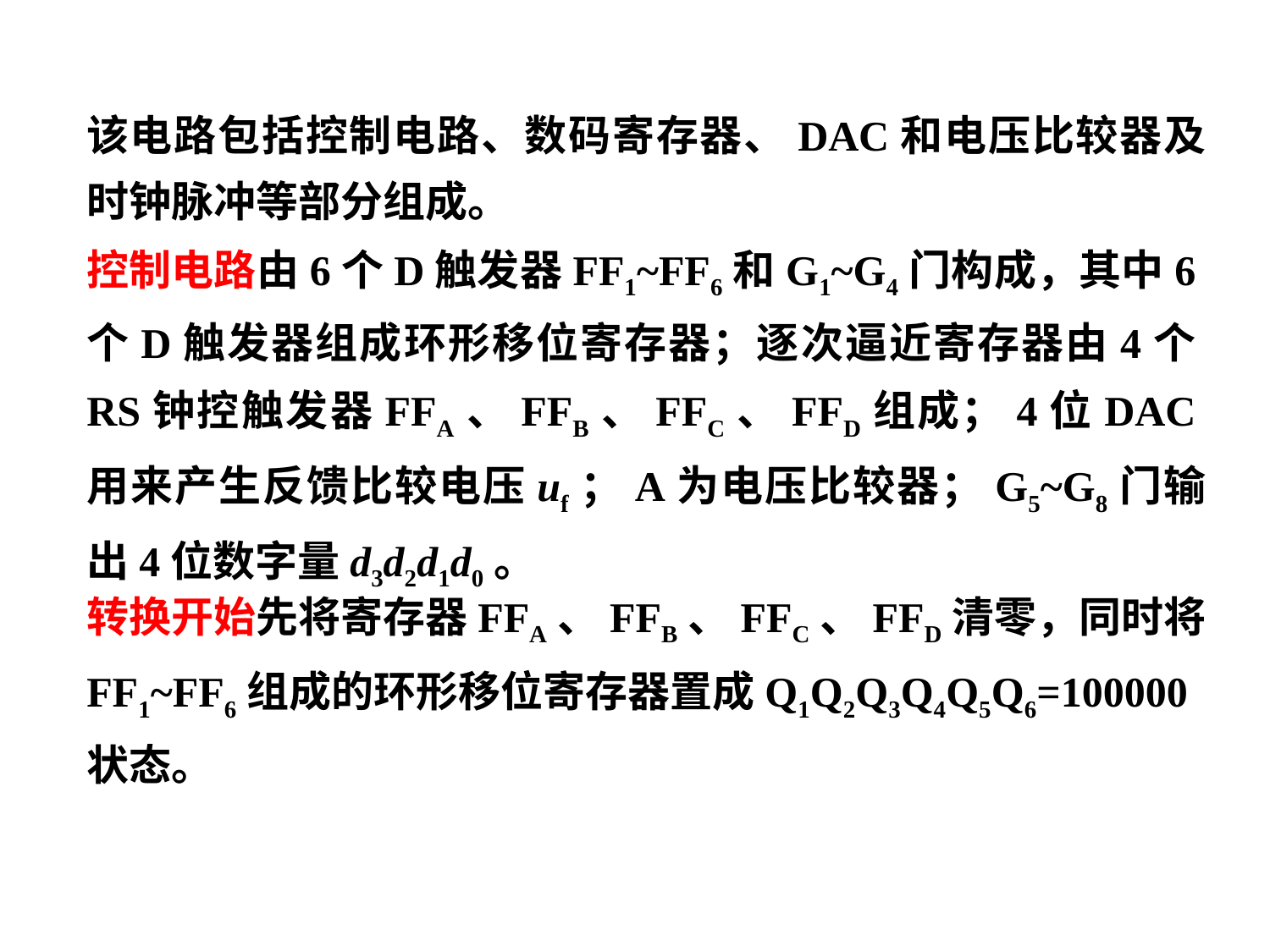

该电路包括控制电路、数码寄存器、DAC和电压比较器及时钟脉冲等部分组成。
控制电路由6个D触发器FF1~FF6和G1~G4门构成，其中6个D触发器组成环形移位寄存器；逐次逼近寄存器由4个RS钟控触发器FFA、FFB、FFC、FFD组成；4位DAC用来产生反馈比较电压uf；A为电压比较器；G5~G8门输出4位数字量d3d2d1d0。
转换开始先将寄存器FFA、FFB、FFC、FFD清零，同时将FF1~FF6组成的环形移位寄存器置成Q1Q2Q3Q4Q5Q6=100000状态。